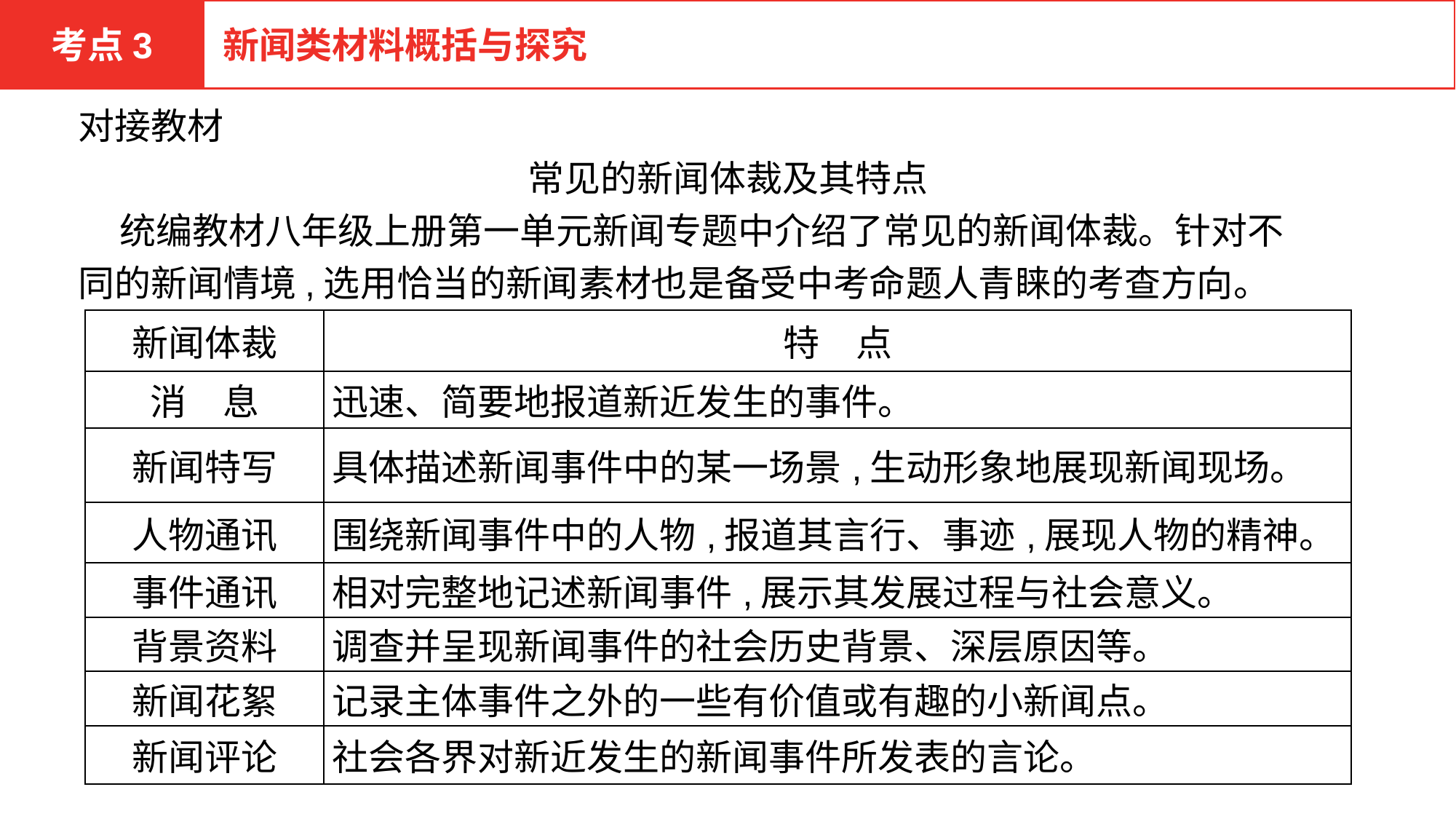

考点3
新闻类材料概括与探究
对接教材
　　常见的新闻体裁及其特点
    统编教材八年级上册第一单元新闻专题中介绍了常见的新闻体裁。针对不同的新闻情境,选用恰当的新闻素材也是备受中考命题人青睐的考查方向。

| 新闻体裁 | 特　点 |
| --- | --- |
| 消　息 | 迅速、简要地报道新近发生的事件。 |
| 新闻特写 | 具体描述新闻事件中的某一场景,生动形象地展现新闻现场。 |
| 人物通讯 | 围绕新闻事件中的人物,报道其言行、事迹,展现人物的精神。 |
| 事件通讯 | 相对完整地记述新闻事件,展示其发展过程与社会意义。 |
| 背景资料 | 调查并呈现新闻事件的社会历史背景、深层原因等。 |
| 新闻花絮 | 记录主体事件之外的一些有价值或有趣的小新闻点。 |
| 新闻评论 | 社会各界对新近发生的新闻事件所发表的言论。 |